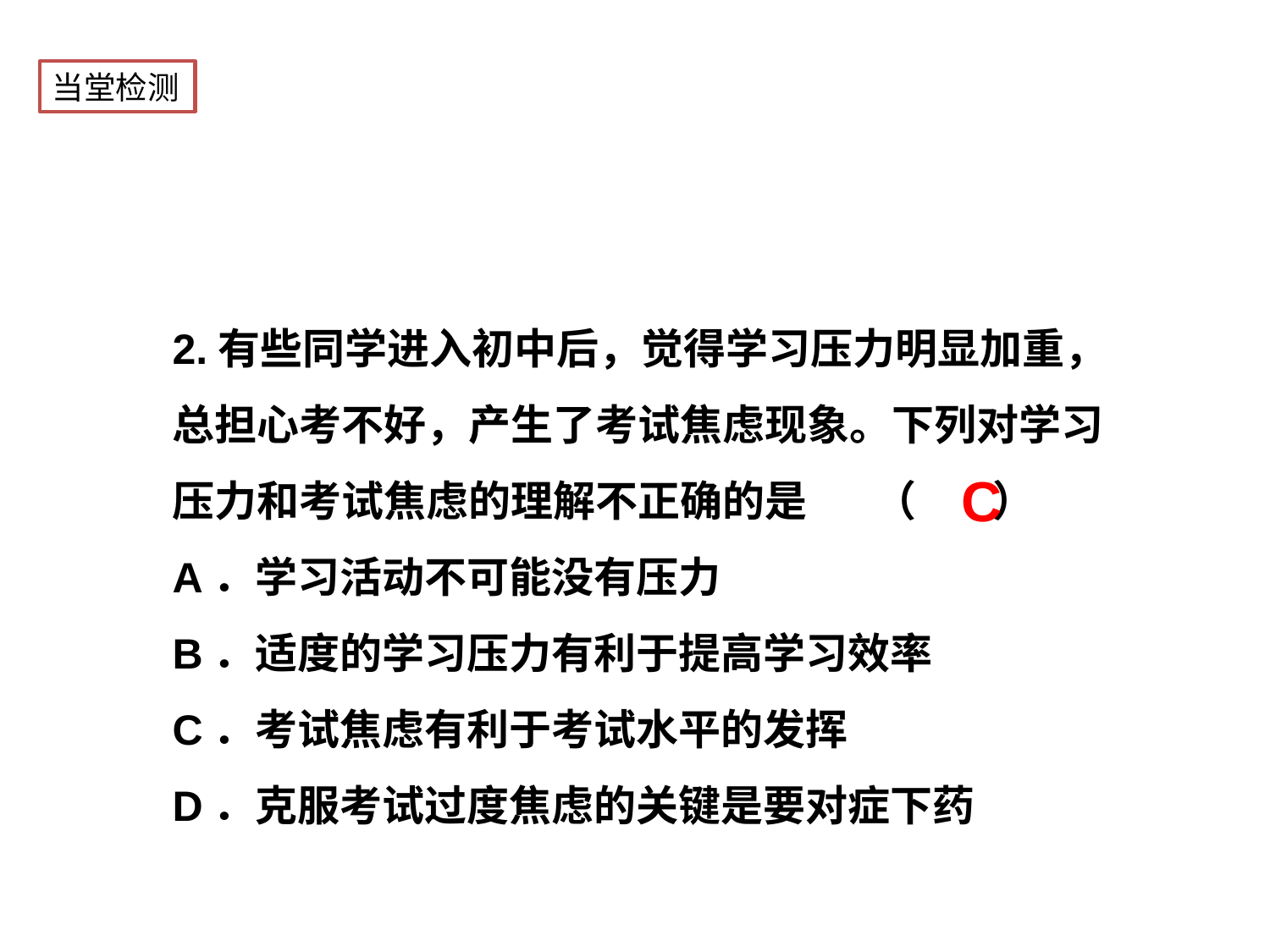

当堂检测
2.有些同学进入初中后，觉得学习压力明显加重，总担心考不好，产生了考试焦虑现象。下列对学习压力和考试焦虑的理解不正确的是       （        ）
A．学习活动不可能没有压力
B．适度的学习压力有利于提高学习效率
C．考试焦虑有利于考试水平的发挥
D．克服考试过度焦虑的关键是要对症下药
C